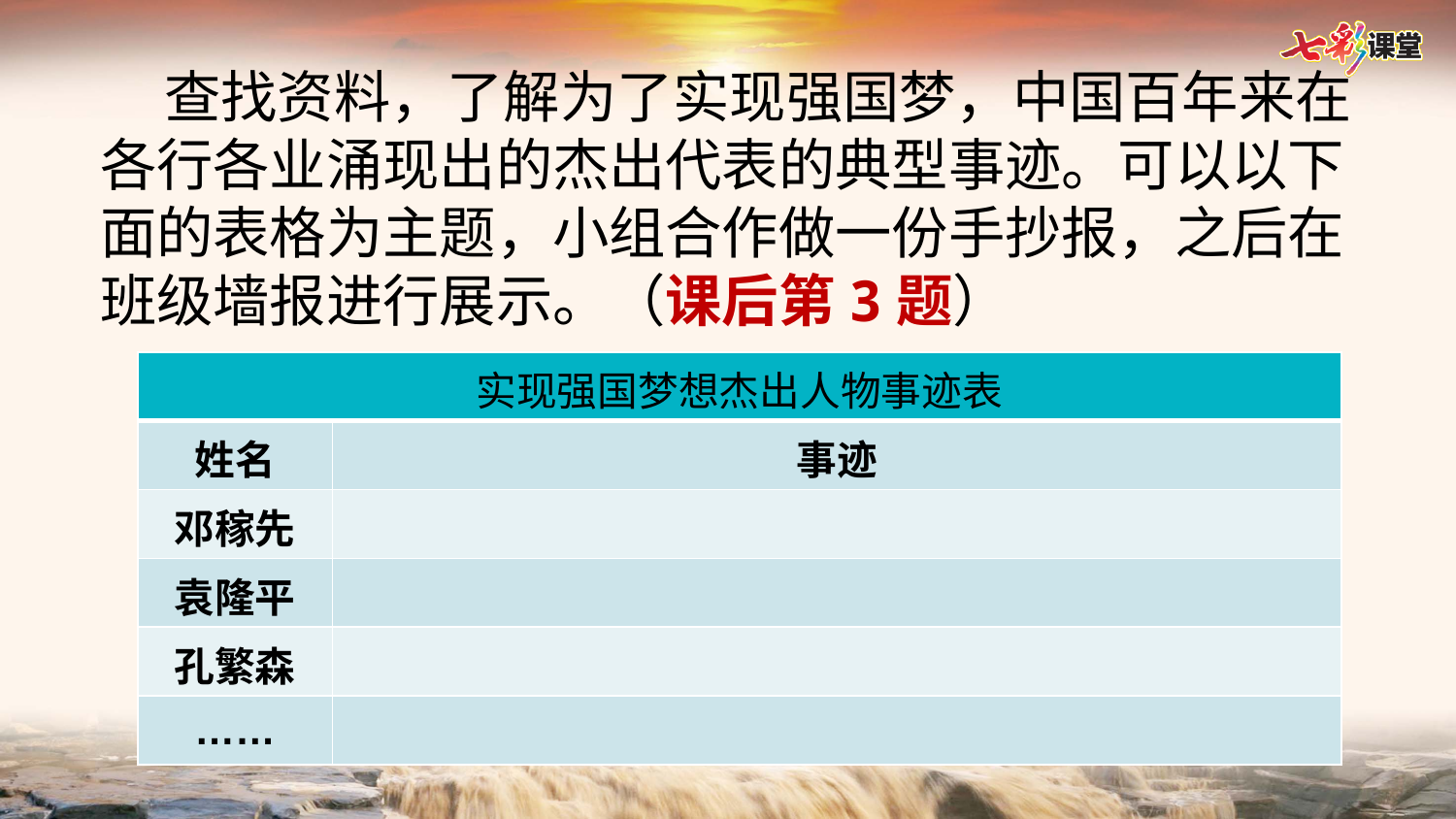

查找资料，了解为了实现强国梦，中国百年来在各行各业涌现出的杰出代表的典型事迹。可以以下面的表格为主题，小组合作做一份手抄报，之后在班级墙报进行展示。（课后第3题）
| 实现强国梦想杰出人物事迹表 |  |
| --- | --- |
| 姓名 | 事迹 |
| 邓稼先 |  |
| 袁隆平 |  |
| 孔繁森 |  |
| …… |  |